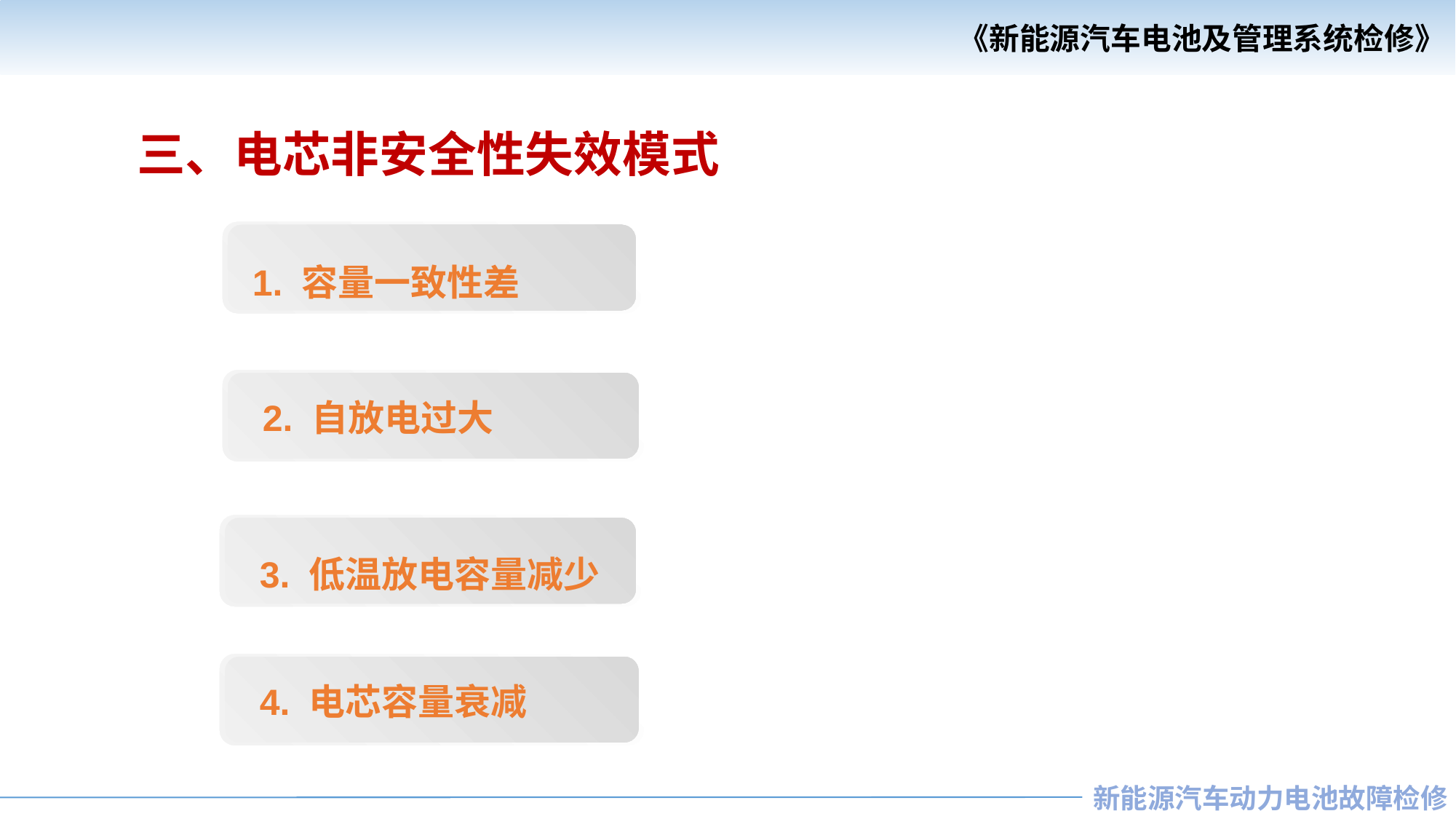

三、电芯非安全性失效模式

  1. 容量一致性差

   2. 自放电过大

   3. 低温放电容量减少

   4. 电芯容量衰减